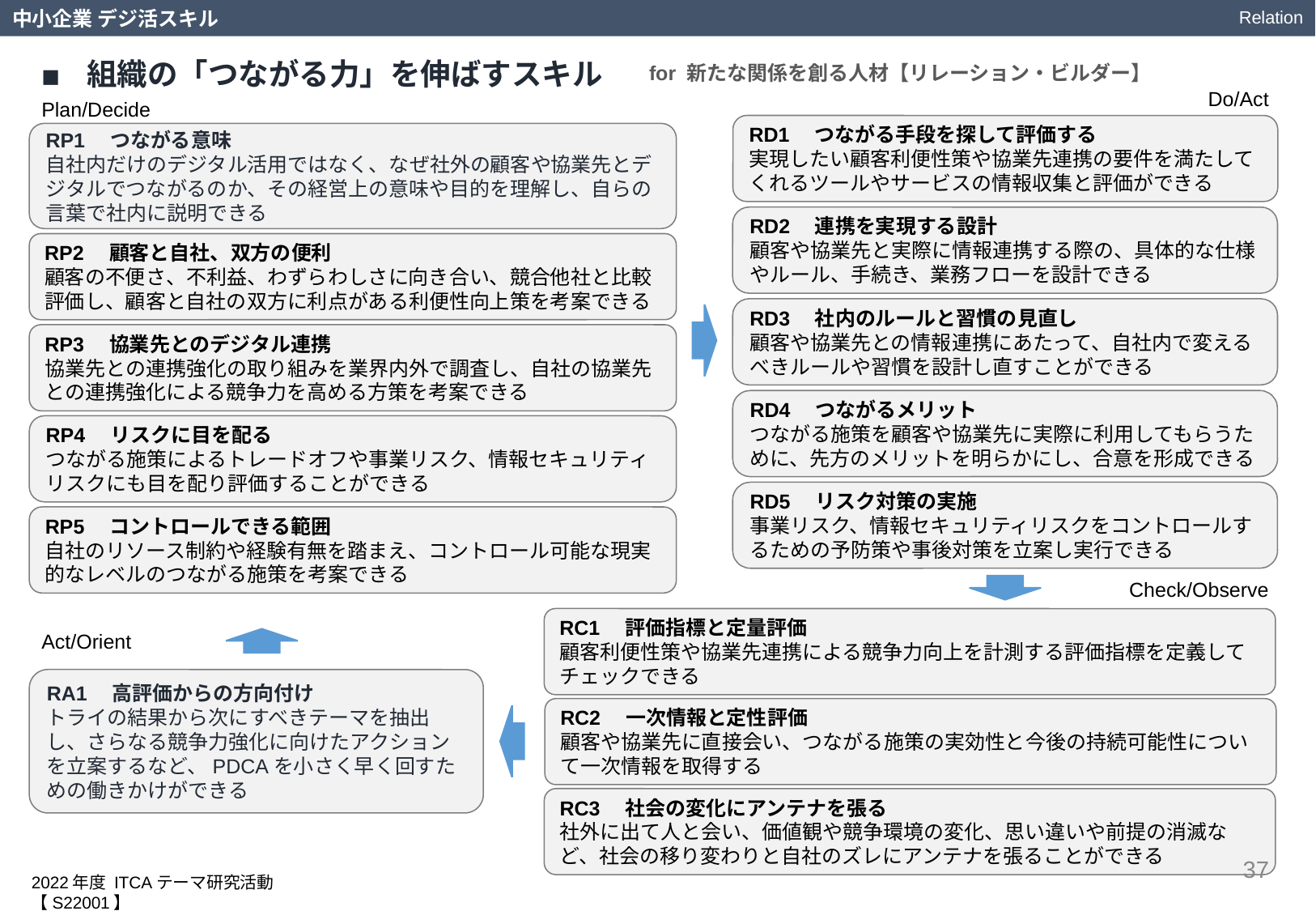

Relation
中小企業 デジ活スキル
組織の「つながる力」を伸ばすスキル
for 新たな関係を創る人材【リレーション・ビルダー】
Do/Act
Plan/Decide
RD1　つながる手段を探して評価する
実現したい顧客利便性策や協業先連携の要件を満たしてくれるツールやサービスの情報収集と評価ができる
RP1　つながる意味
自社内だけのデジタル活用ではなく、なぜ社外の顧客や協業先とデジタルでつながるのか、その経営上の意味や目的を理解し、自らの言葉で社内に説明できる
RD2　連携を実現する設計
顧客や協業先と実際に情報連携する際の、具体的な仕様やルール、手続き、業務フローを設計できる
RP2　顧客と自社、双方の便利
顧客の不便さ、不利益、わずらわしさに向き合い、競合他社と比較評価し、顧客と自社の双方に利点がある利便性向上策を考案できる
RD3　社内のルールと習慣の見直し
顧客や協業先との情報連携にあたって、自社内で変えるべきルールや習慣を設計し直すことができる

RP3　協業先とのデジタル連携
協業先との連携強化の取り組みを業界内外で調査し、自社の協業先との連携強化による競争力を高める方策を考案できる
RD4　つながるメリット
つながる施策を顧客や協業先に実際に利用してもらうために、先方のメリットを明らかにし、合意を形成できる
RP4　リスクに目を配る
つながる施策によるトレードオフや事業リスク、情報セキュリティリスクにも目を配り評価することができる
RD5　リスク対策の実施
事業リスク、情報セキュリティリスクをコントロールするための予防策や事後対策を立案し実行できる
RP5　コントロールできる範囲
自社のリソース制約や経験有無を踏まえ、コントロール可能な現実的なレベルのつながる施策を考案できる

Check/Observe

RC1　評価指標と定量評価
顧客利便性策や協業先連携による競争力向上を計測する評価指標を定義してチェックできる
Act/Orient
RA1　高評価からの方向付け
トライの結果から次にすべきテーマを抽出し、さらなる競争力強化に向けたアクションを立案するなど、PDCAを小さく早く回すための働きかけができる
RC2　一次情報と定性評価
顧客や協業先に直接会い、つながる施策の実効性と今後の持続可能性について一次情報を取得する

RC3　社会の変化にアンテナを張る
社外に出て人と会い、価値観や競争環境の変化、思い違いや前提の消滅など、社会の移り変わりと自社のズレにアンテナを張ることができる
37